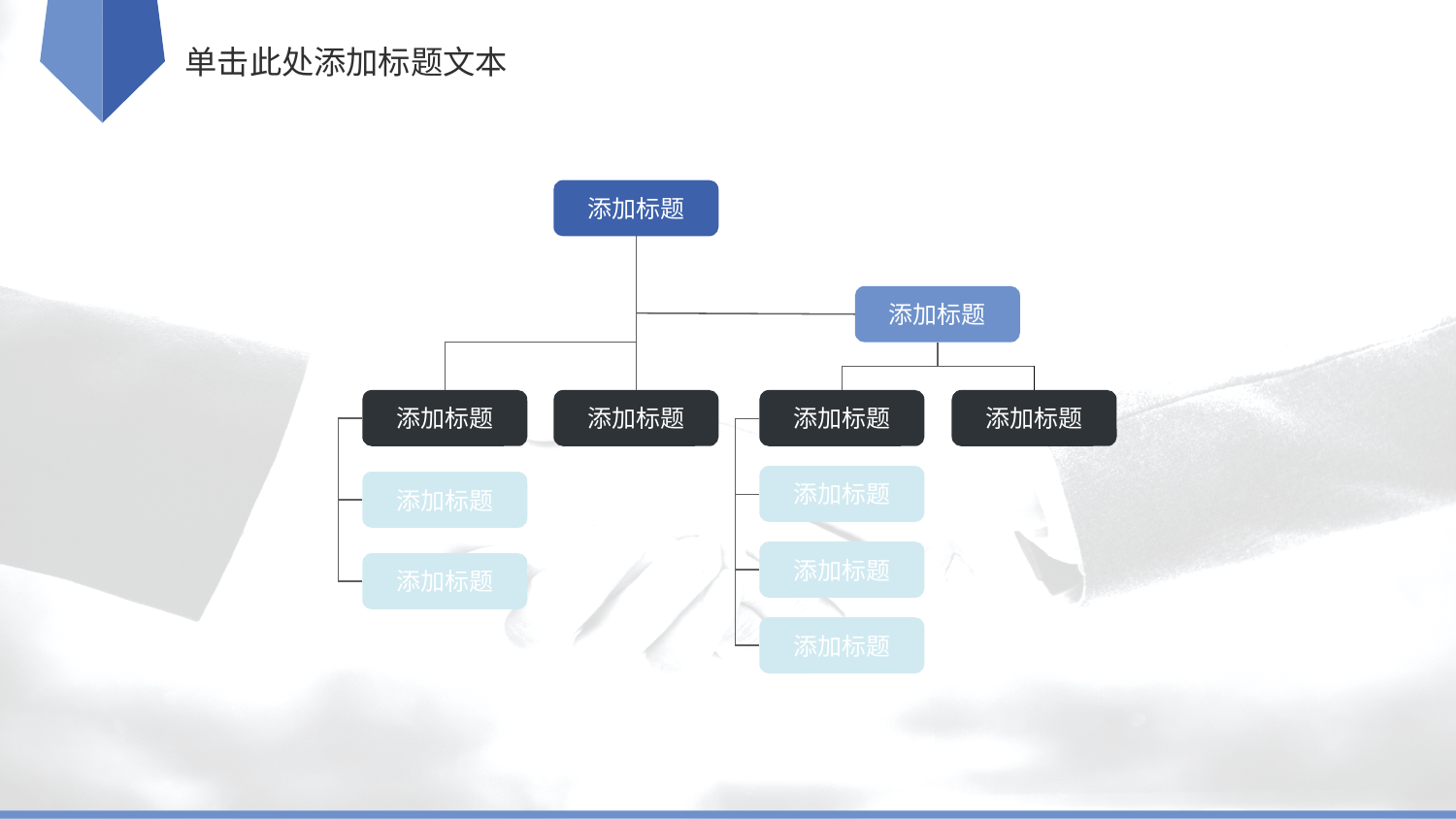

0
1
单击此处添加标题文本
添加标题
添加标题
添加标题
添加标题
添加标题
添加标题
添加标题
添加标题
添加标题
添加标题
添加标题